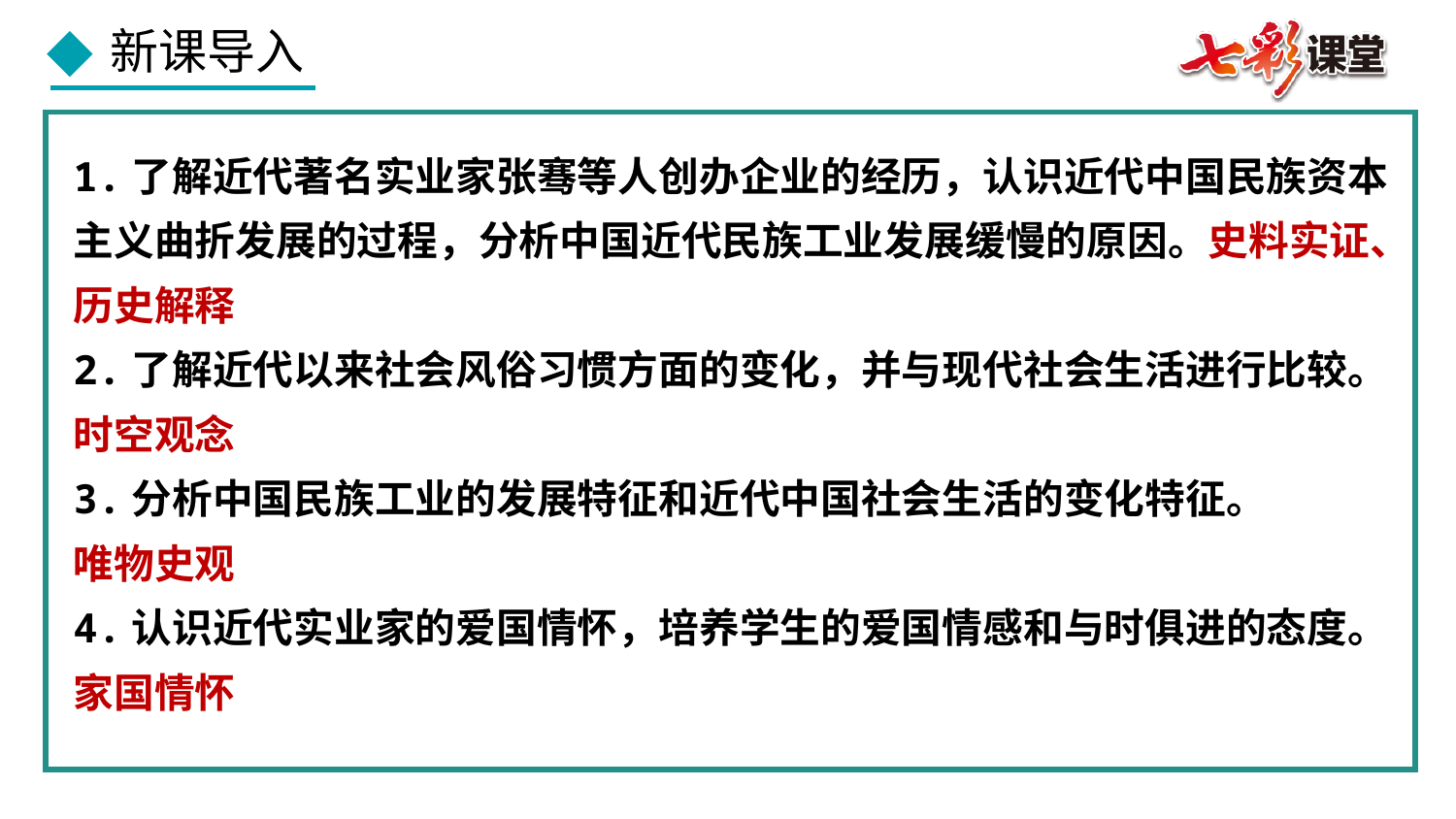

1.了解近代著名实业家张骞等人创办企业的经历，认识近代中国民族资本主义曲折发展的过程，分析中国近代民族工业发展缓慢的原因。史料实证、历史解释
2.了解近代以来社会风俗习惯方面的变化，并与现代社会生活进行比较。时空观念
3.分析中国民族工业的发展特征和近代中国社会生活的变化特征。
唯物史观
4.认识近代实业家的爱国情怀，培养学生的爱国情感和与时俱进的态度。  家国情怀